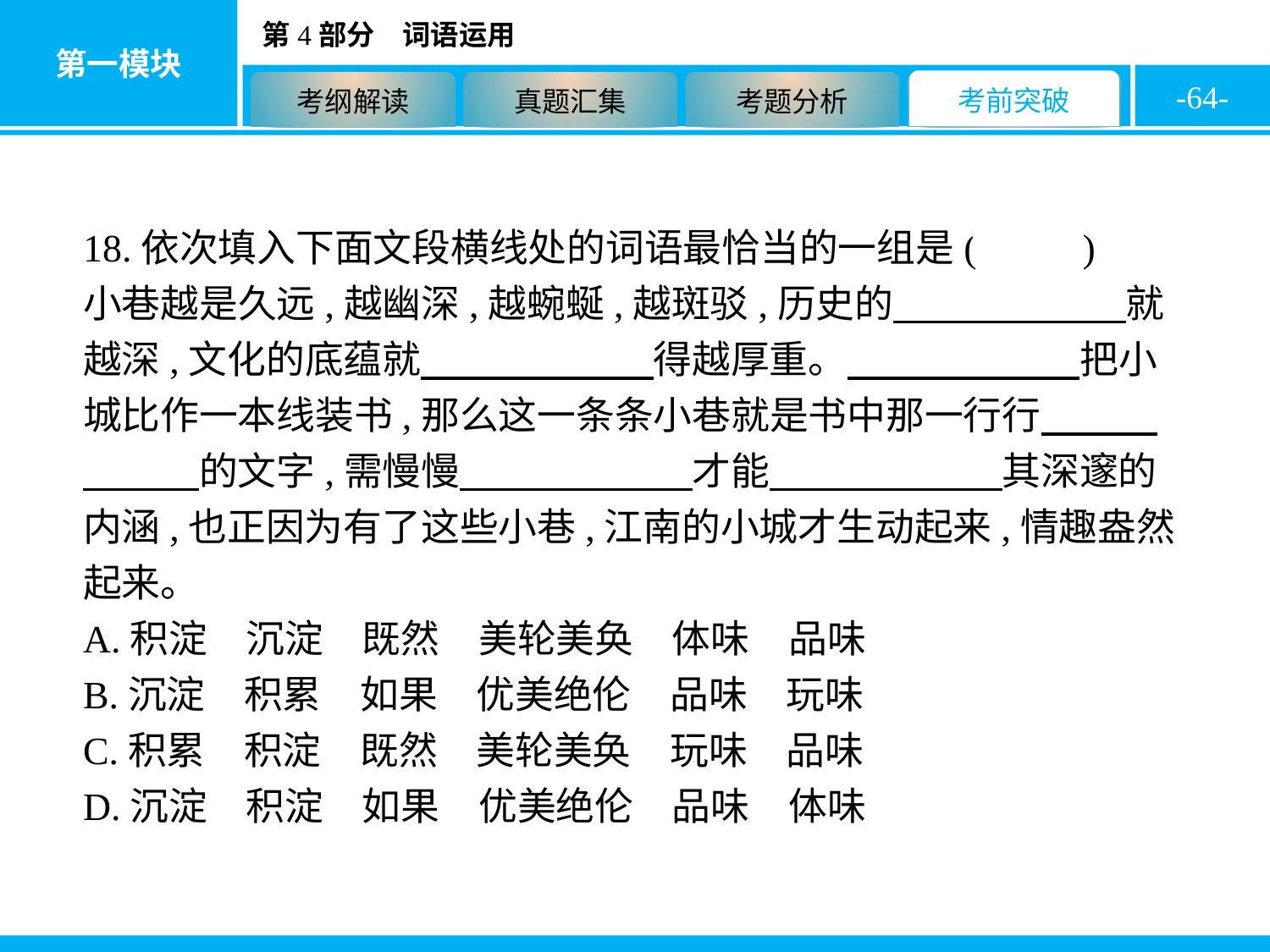

-64-
18.依次填入下面文段横线处的词语最恰当的一组是(    D    )
小巷越是久远,越幽深,越蜿蜒,越斑驳,历史的　　　　　　就越深,文化的底蕴就　　　　　　得越厚重。　　　　　　把小城比作一本线装书,那么这一条条小巷就是书中那一行行　　　　　　的文字,需慢慢　　　　　　才能　　　　　　其深邃的内涵,也正因为有了这些小巷,江南的小城才生动起来,情趣盎然起来。
A.积淀　沉淀　既然　美轮美奂　体味　品味
B.沉淀　积累　如果　优美绝伦　品味　玩味
C.积累　积淀　既然　美轮美奂　玩味　品味
D.沉淀　积淀　如果　优美绝伦　品味　体味